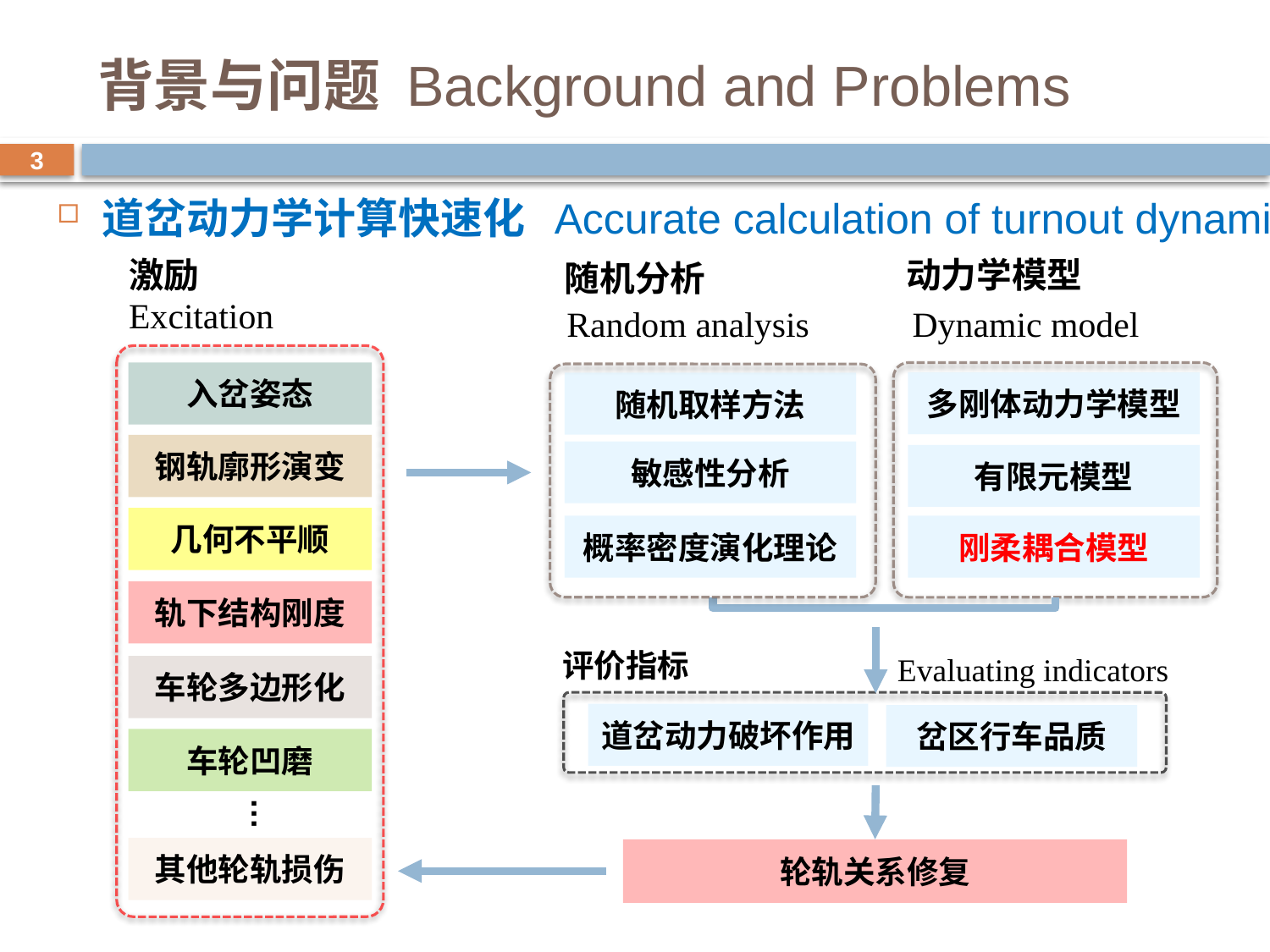

# 背景与问题 Background and Problems
3
道岔动力学计算快速化  Accurate calculation of turnout dynamics
动力学模型
激励
随机分析
Excitation
Random analysis
Dynamic model

入岔姿态

多刚体动力学模型
随机取样方法
钢轨廓形演变
敏感性分析
有限元模型
几何不平顺
概率密度演化理论
刚柔耦合模型
轨下结构刚度
评价指标
Evaluating indicators
车轮多边形化

道岔动力破坏作用
岔区行车品质
车轮凹磨
…
其他轮轨损伤
轮轨关系修复